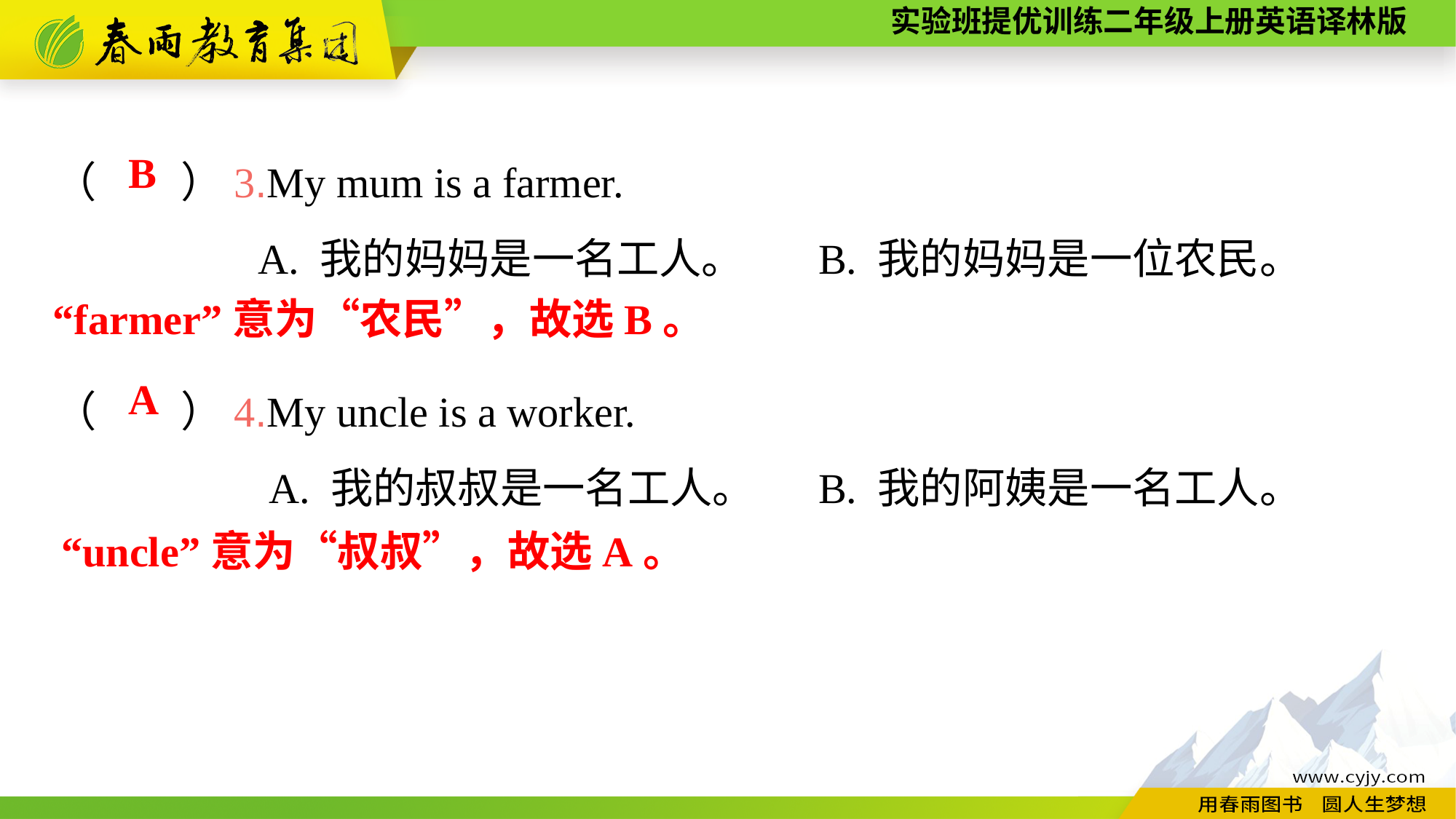

（　　）3.My mum is a farmer.
A. 我的妈妈是一名工人。	B. 我的妈妈是一位农民。

（　　）4.My uncle is a worker.
A. 我的叔叔是一名工人。	B. 我的阿姨是一名工人。
B
“farmer”意为“农民”，故选B。
A
“uncle”意为“叔叔”，故选A。